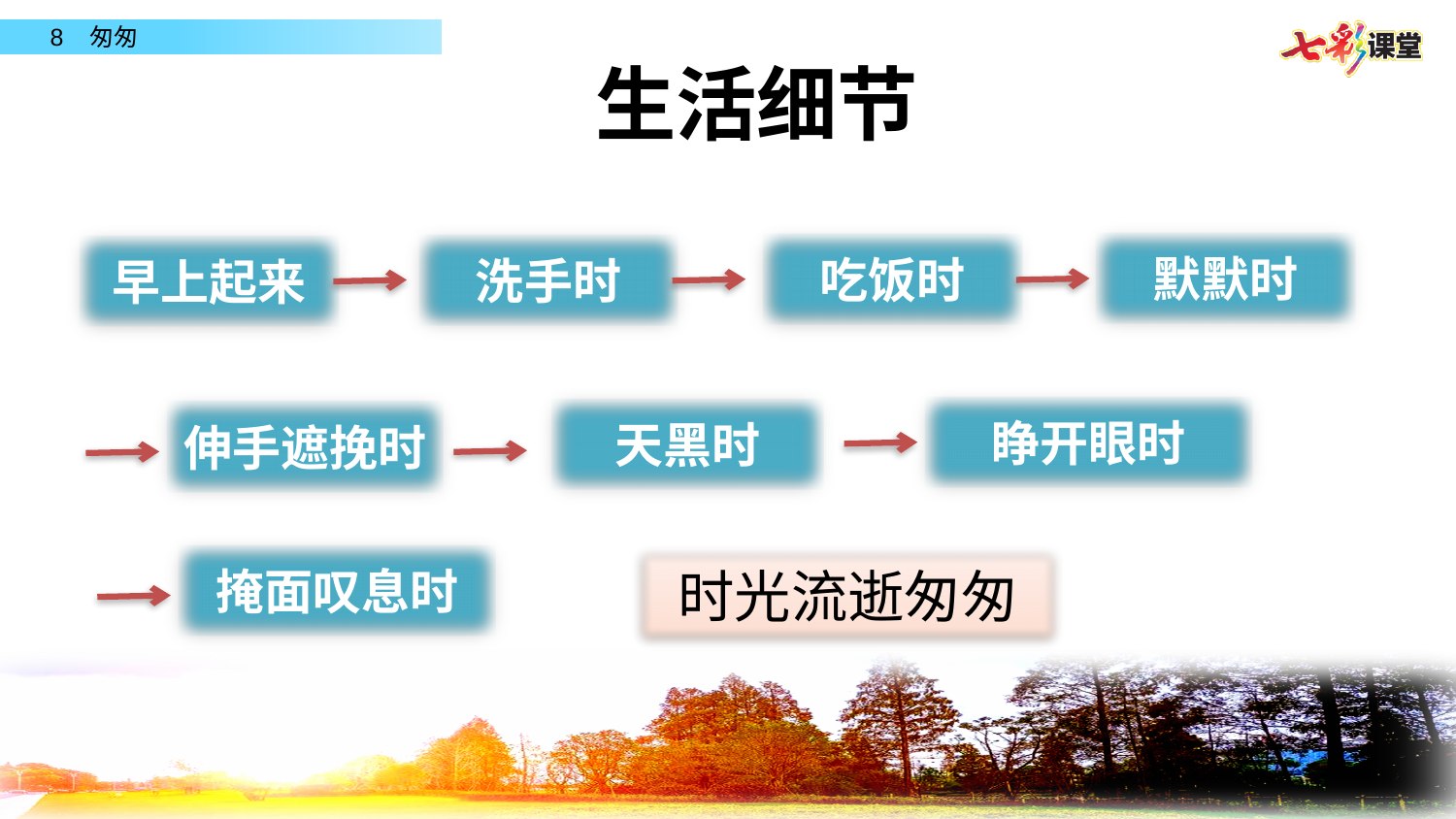

生活细节
默默时
吃饭时
洗手时
早上起来
睁开眼时
天黑时
伸手遮挽时
掩面叹息时
时光流逝匆匆